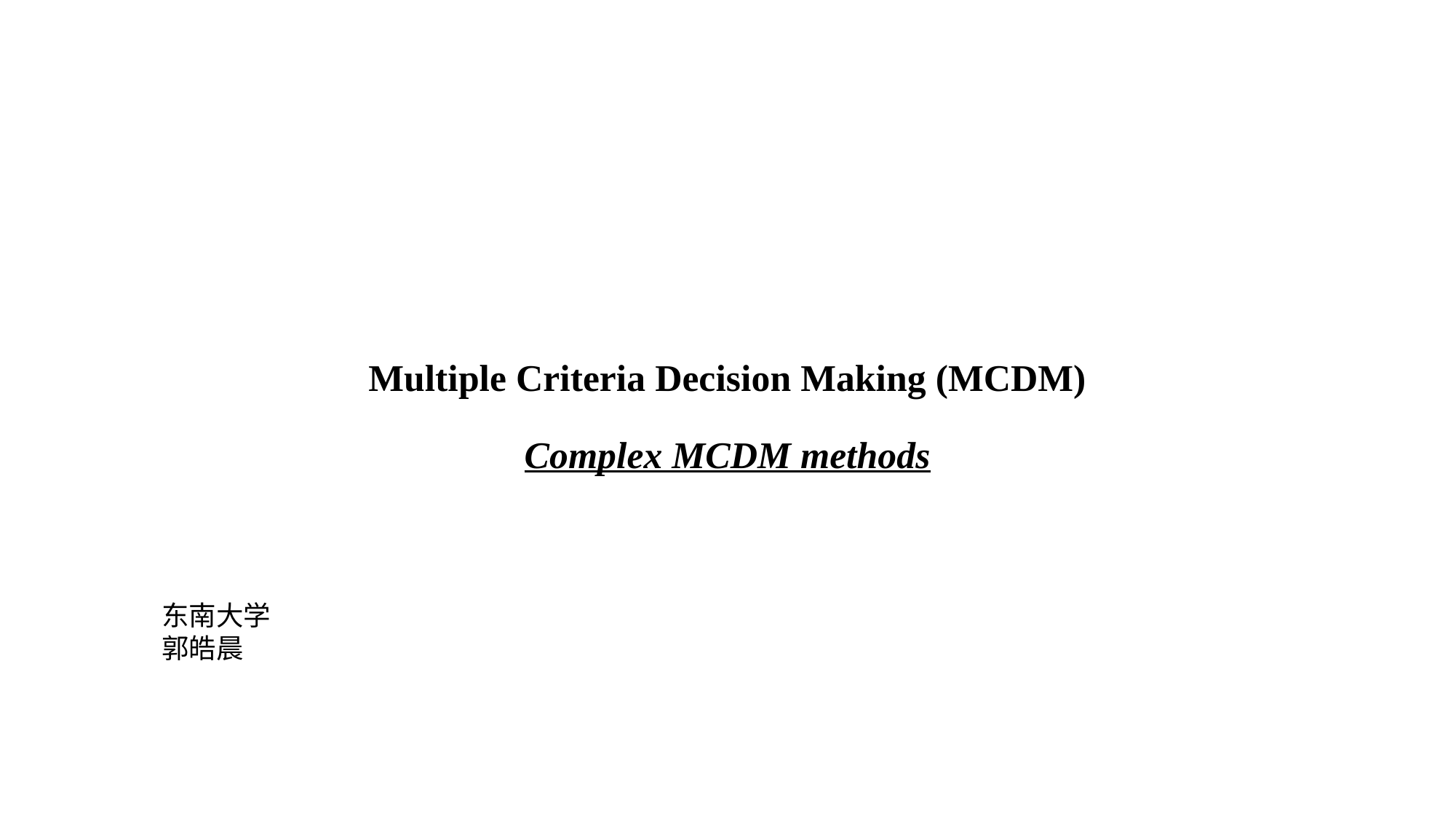

Multiple Criteria Decision Making (MCDM)
Complex MCDM methods
东南大学
郭皓晨